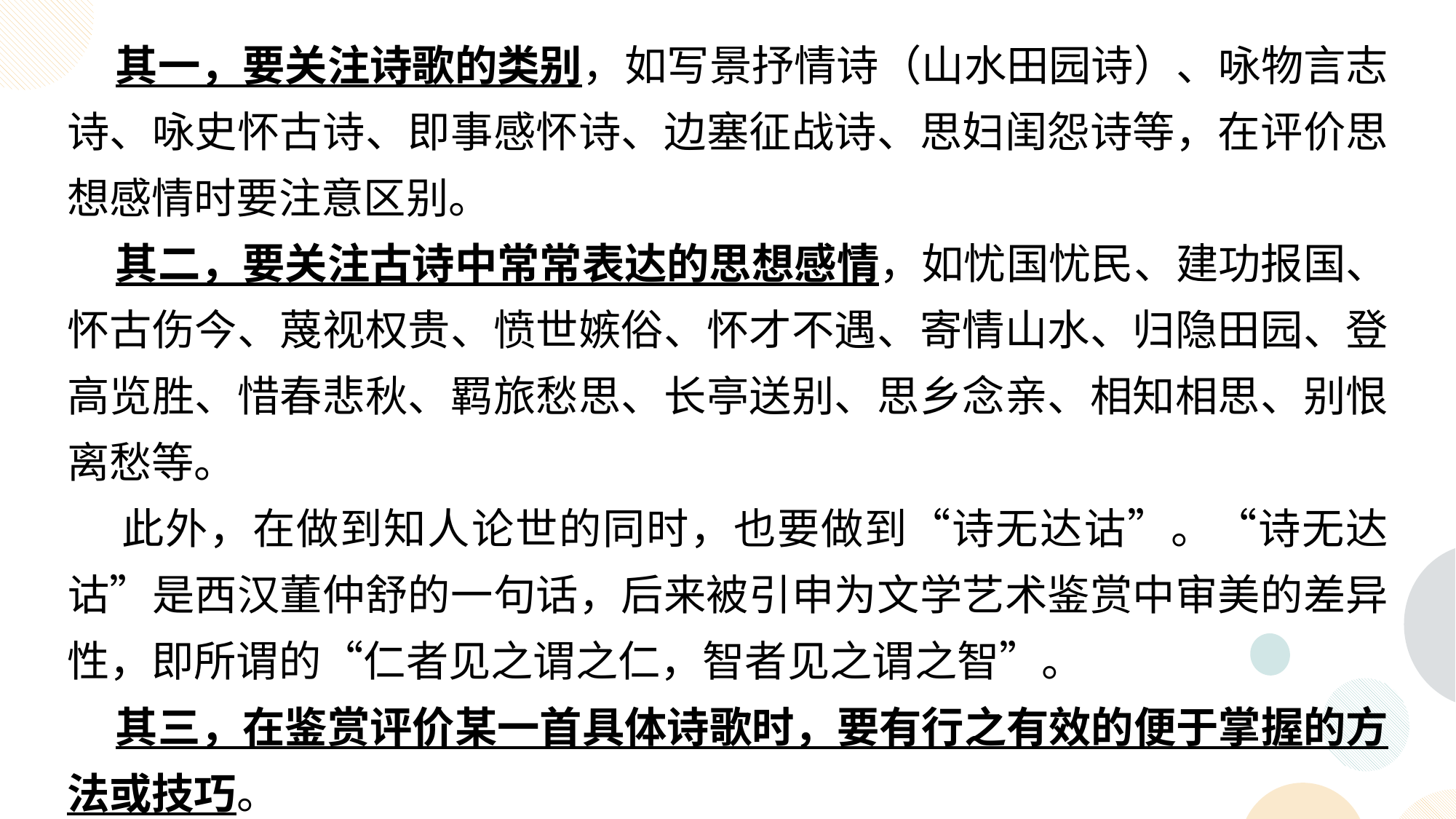

其一，要关注诗歌的类别，如写景抒情诗（山水田园诗）、咏物言志诗、咏史怀古诗、即事感怀诗、边塞征战诗、思妇闺怨诗等，在评价思想感情时要注意区别。
    其二，要关注古诗中常常表达的思想感情，如忧国忧民、建功报国、怀古伤今、蔑视权贵、愤世嫉俗、怀才不遇、寄情山水、归隐田园、登高览胜、惜春悲秋、羁旅愁思、长亭送别、思乡念亲、相知相思、别恨离愁等。
    此外，在做到知人论世的同时，也要做到“诗无达诂”。“诗无达诂”是西汉董仲舒的一句话，后来被引申为文学艺术鉴赏中审美的差异性，即所谓的“仁者见之谓之仁，智者见之谓之智”。
    其三，在鉴赏评价某一首具体诗歌时，要有行之有效的便于掌握的方法或技巧。